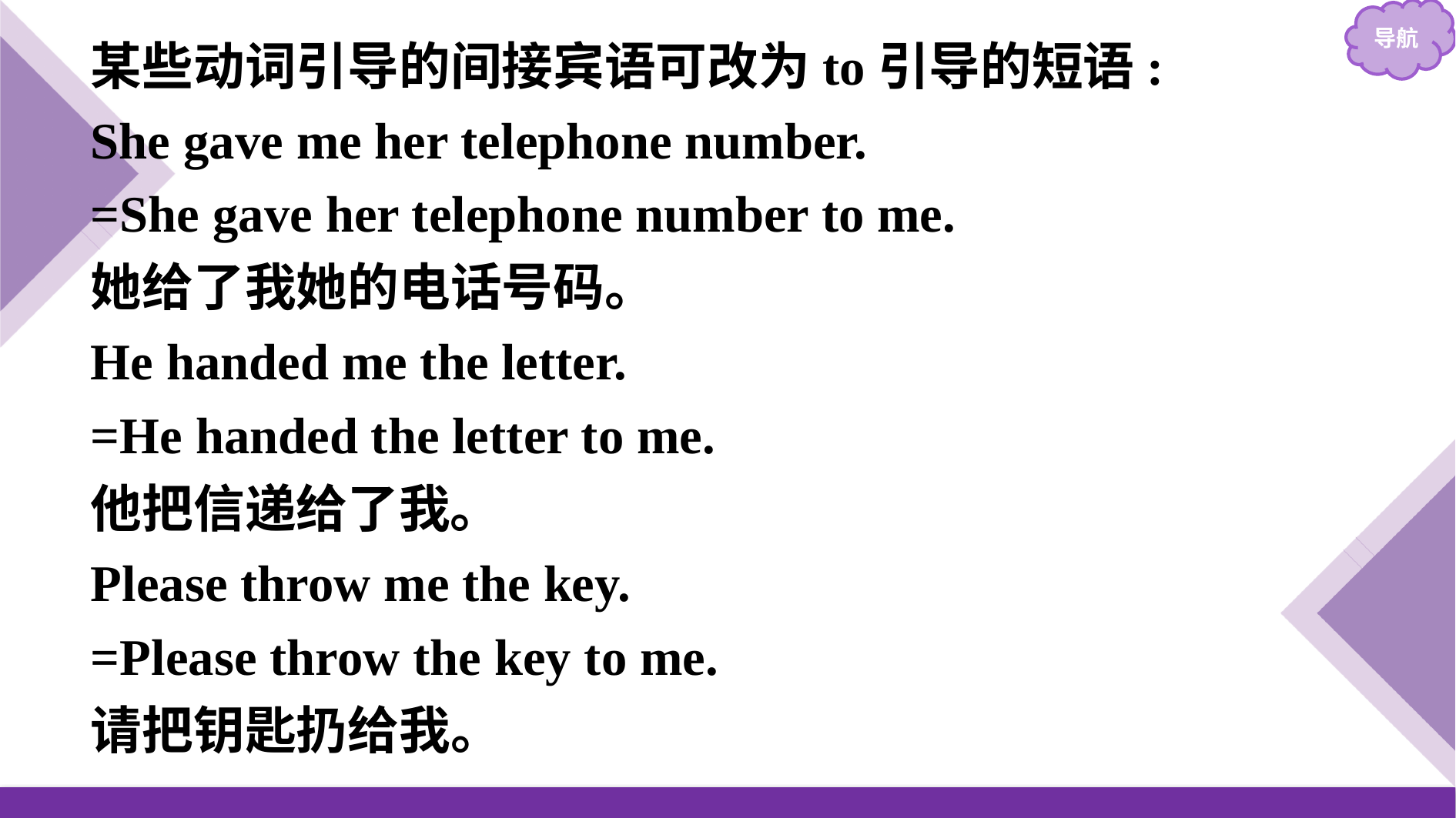

某些动词引导的间接宾语可改为to引导的短语:
She gave me her telephone number.
=She gave her telephone number to me.
她给了我她的电话号码。
He handed me the letter.
=He handed the letter to me.
他把信递给了我。
Please throw me the key.
=Please throw the key to me.
请把钥匙扔给我。